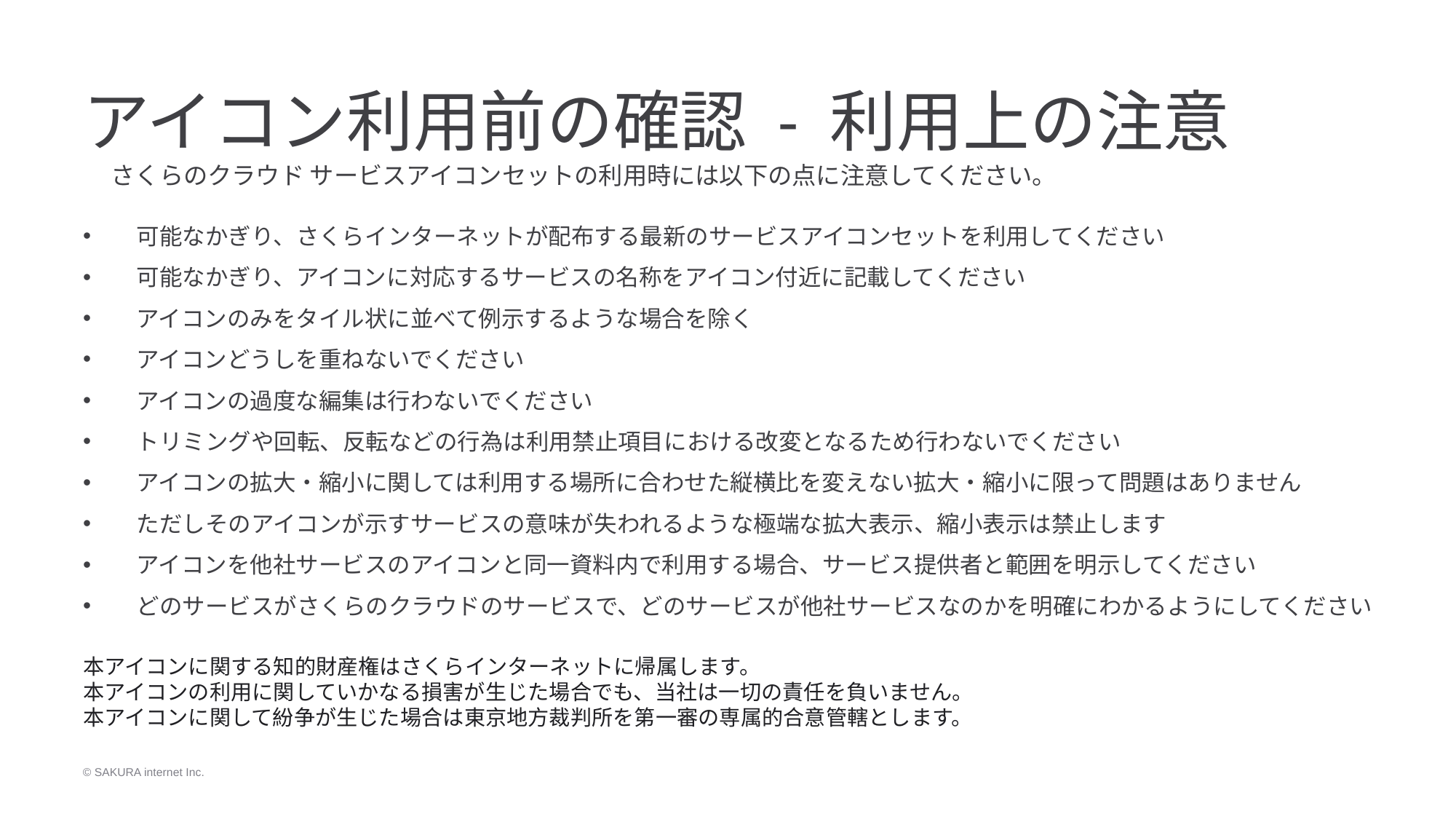

# アイコン利用前の確認 - 利用上の注意
さくらのクラウド サービスアイコンセットの利用時には以下の点に注意してください。
可能なかぎり、さくらインターネットが配布する最新のサービスアイコンセットを利用してください
可能なかぎり、アイコンに対応するサービスの名称をアイコン付近に記載してください
アイコンのみをタイル状に並べて例示するような場合を除く
アイコンどうしを重ねないでください
アイコンの過度な編集は行わないでください
トリミングや回転、反転などの行為は利用禁止項目における改変となるため行わないでください
アイコンの拡大・縮小に関しては利用する場所に合わせた縦横比を変えない拡大・縮小に限って問題はありません
ただしそのアイコンが示すサービスの意味が失われるような極端な拡大表示、縮小表示は禁止します
アイコンを他社サービスのアイコンと同一資料内で利用する場合、サービス提供者と範囲を明示してください
どのサービスがさくらのクラウドのサービスで、どのサービスが他社サービスなのかを明確にわかるようにしてください
本アイコンに関する知的財産権はさくらインターネットに帰属します。
本アイコンの利用に関していかなる損害が生じた場合でも、当社は一切の責任を負いません。
本アイコンに関して紛争が生じた場合は東京地方裁判所を第一審の専属的合意管轄とします。